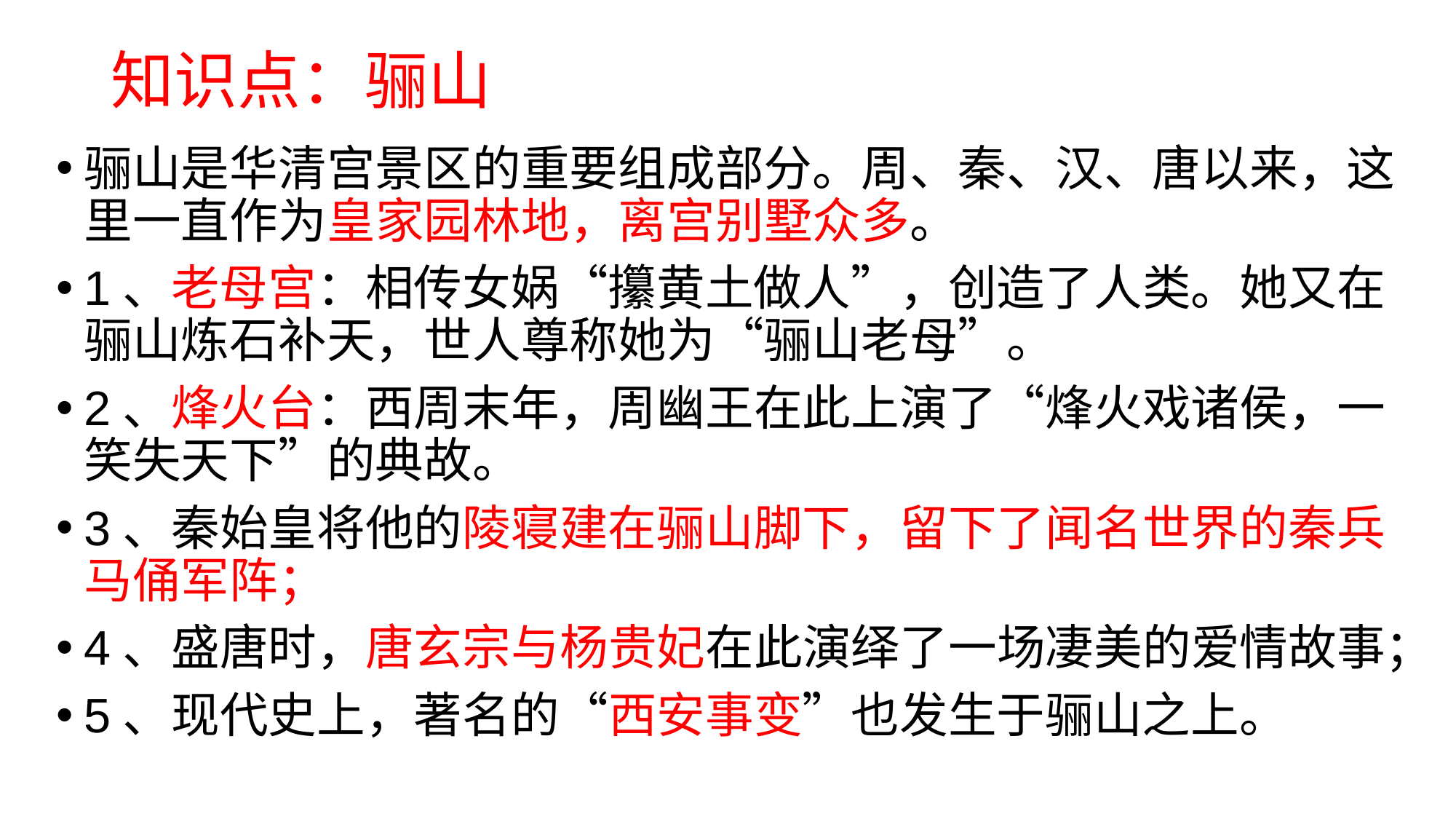

# 知识点：骊山
骊山是华清宫景区的重要组成部分。周、秦、汉、唐以来，这里一直作为皇家园林地，离宫别墅众多。
1、老母宫：相传女娲“攥黄土做人”，创造了人类。她又在骊山炼石补天，世人尊称她为“骊山老母”。
2、烽火台：西周末年，周幽王在此上演了“烽火戏诸侯，一笑失天下”的典故。
3、秦始皇将他的陵寝建在骊山脚下，留下了闻名世界的秦兵马俑军阵；
4、盛唐时，唐玄宗与杨贵妃在此演绎了一场凄美的爱情故事；
5、现代史上，著名的“西安事变”也发生于骊山之上。